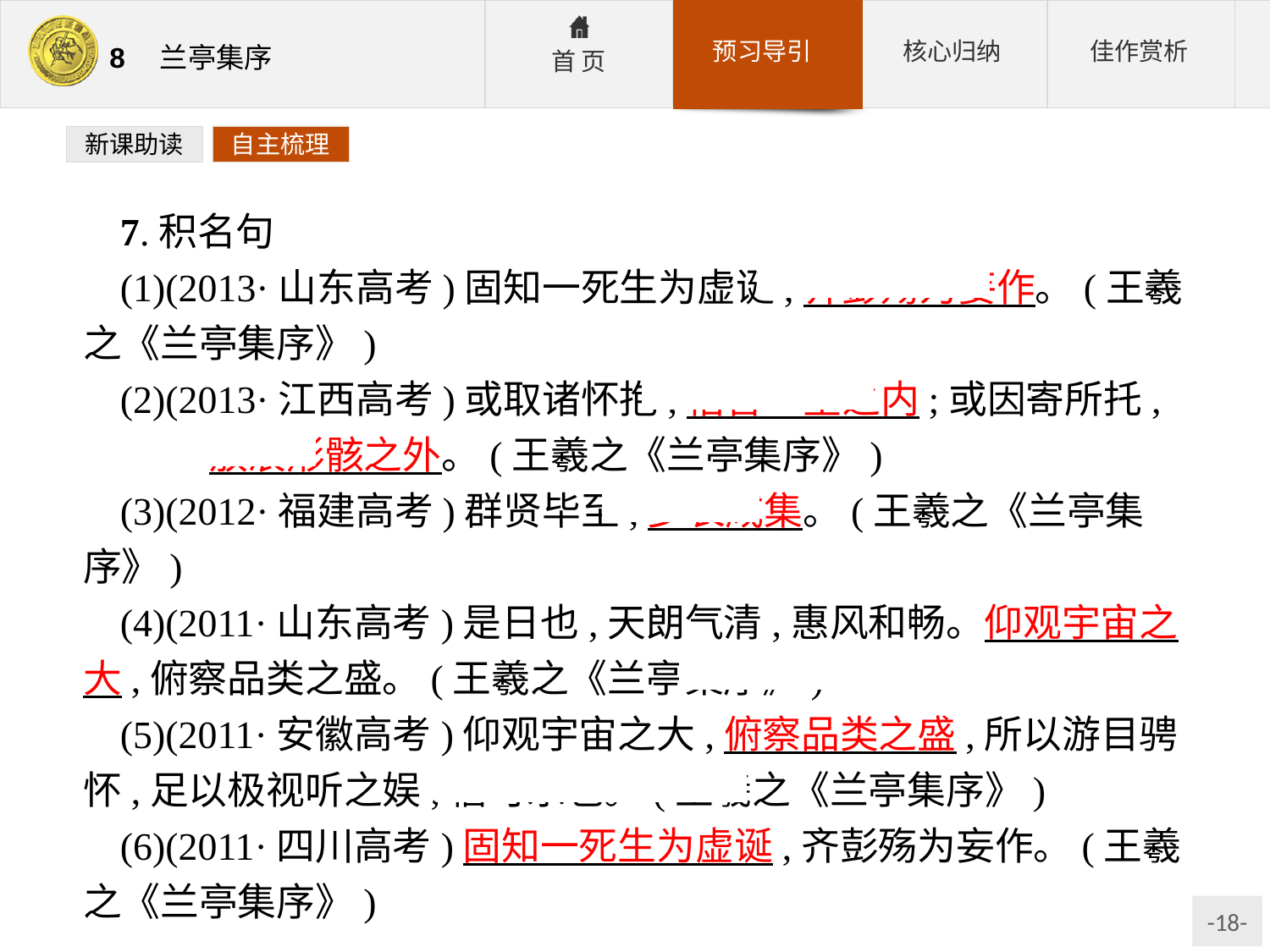

新课助读
自主梳理
7.积名句
(1)(2013·山东高考)固知一死生为虚诞,齐彭殇为妄作。(王羲之《兰亭集序》)
(2)(2013·江西高考)或取诸怀抱,悟言一室之内;或因寄所托,               放浪形骸之外。(王羲之《兰亭集序》)
(3)(2012·福建高考)群贤毕至,少长咸集。(王羲之《兰亭集序》)
(4)(2011·山东高考)是日也,天朗气清,惠风和畅。仰观宇宙之大,俯察品类之盛。(王羲之《兰亭集序》)
(5)(2011·安徽高考)仰观宇宙之大,俯察品类之盛,所以游目骋怀,足以极视听之娱,信可乐也。(王羲之《兰亭集序》)
(6)(2011·四川高考)固知一死生为虚诞,齐彭殇为妄作。(王羲之《兰亭集序》)